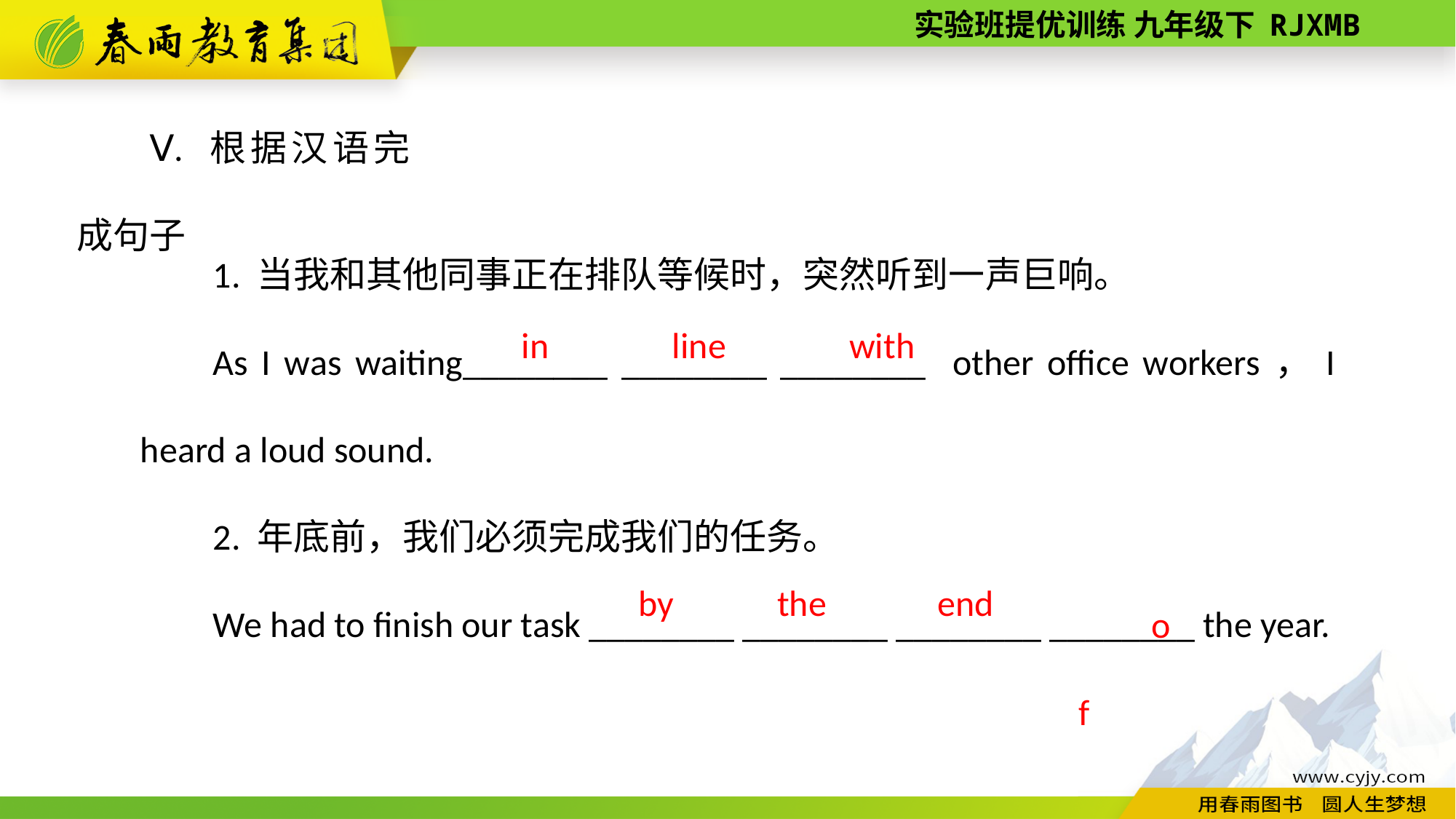

Ⅴ. 根据汉语完成句子
1. 当我和其他同事正在排队等候时，突然听到一声巨响。
As I was waiting________ ________ ________  other office workers，I heard a loud sound.
2. 年底前，我们必须完成我们的任务。
We had to finish our task ________ ________ ________ ________ the year.
line
with
 in
of
 by
the
end